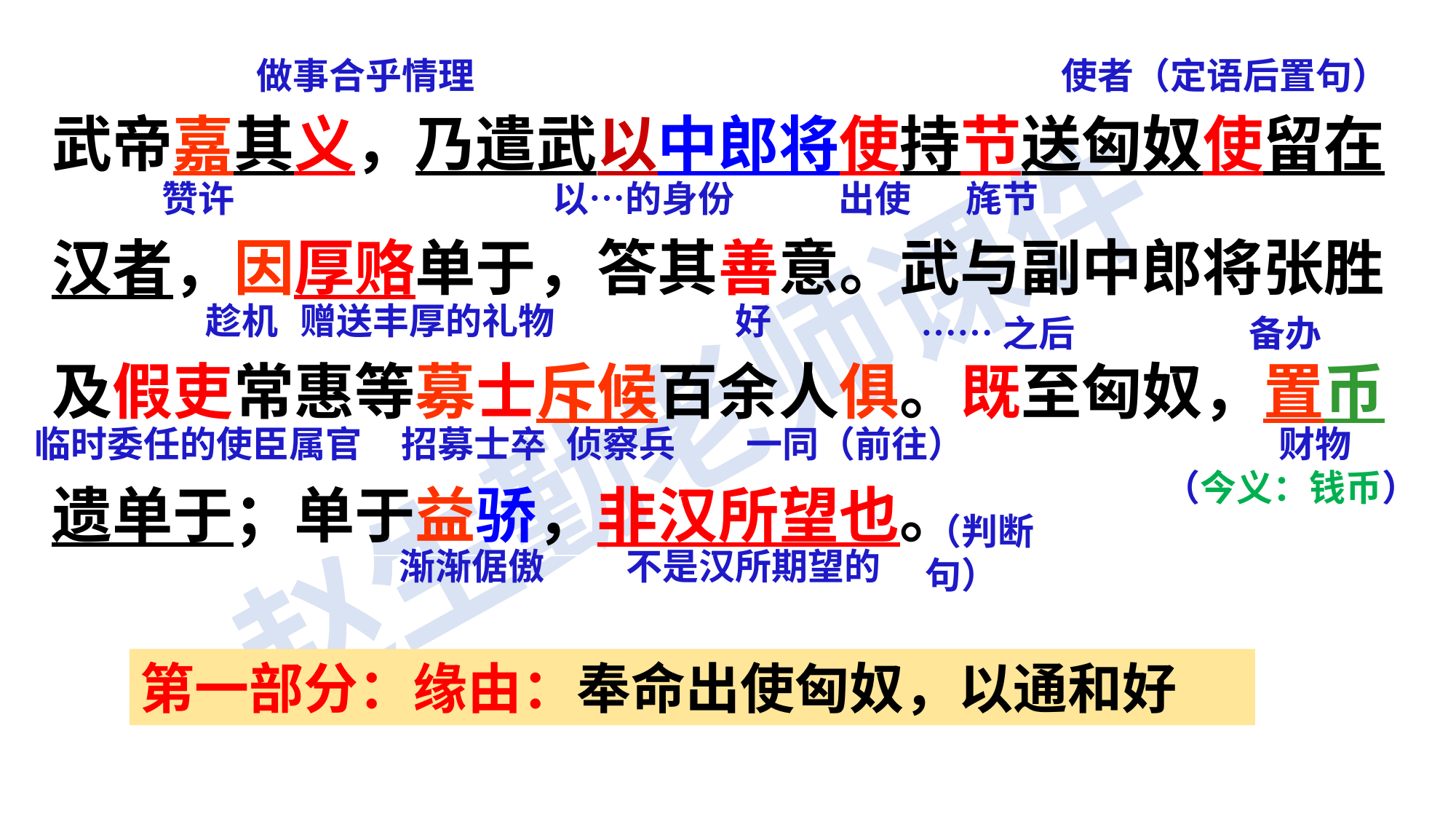

武帝嘉其义，乃遣武以中郎将使持节送匈奴使留在汉者，因厚赂单于，答其善意。武与副中郎将张胜及假吏常惠等募士斥候百余人俱。既至匈奴，置币遗单于；单于益骄，非汉所望也。
使者（定语后置句）
做事合乎情理
赞许
以…的身份
出使
旄节

趁机
赠送丰厚的礼物
好
……之后
备办
临时委任的使臣属官
招募士卒
侦察兵
一同（前往）
             财物
（今义：钱币）
（判断句）
渐渐倨傲
不是汉所期望的
第一部分：缘由：奉命出使匈奴，以通和好